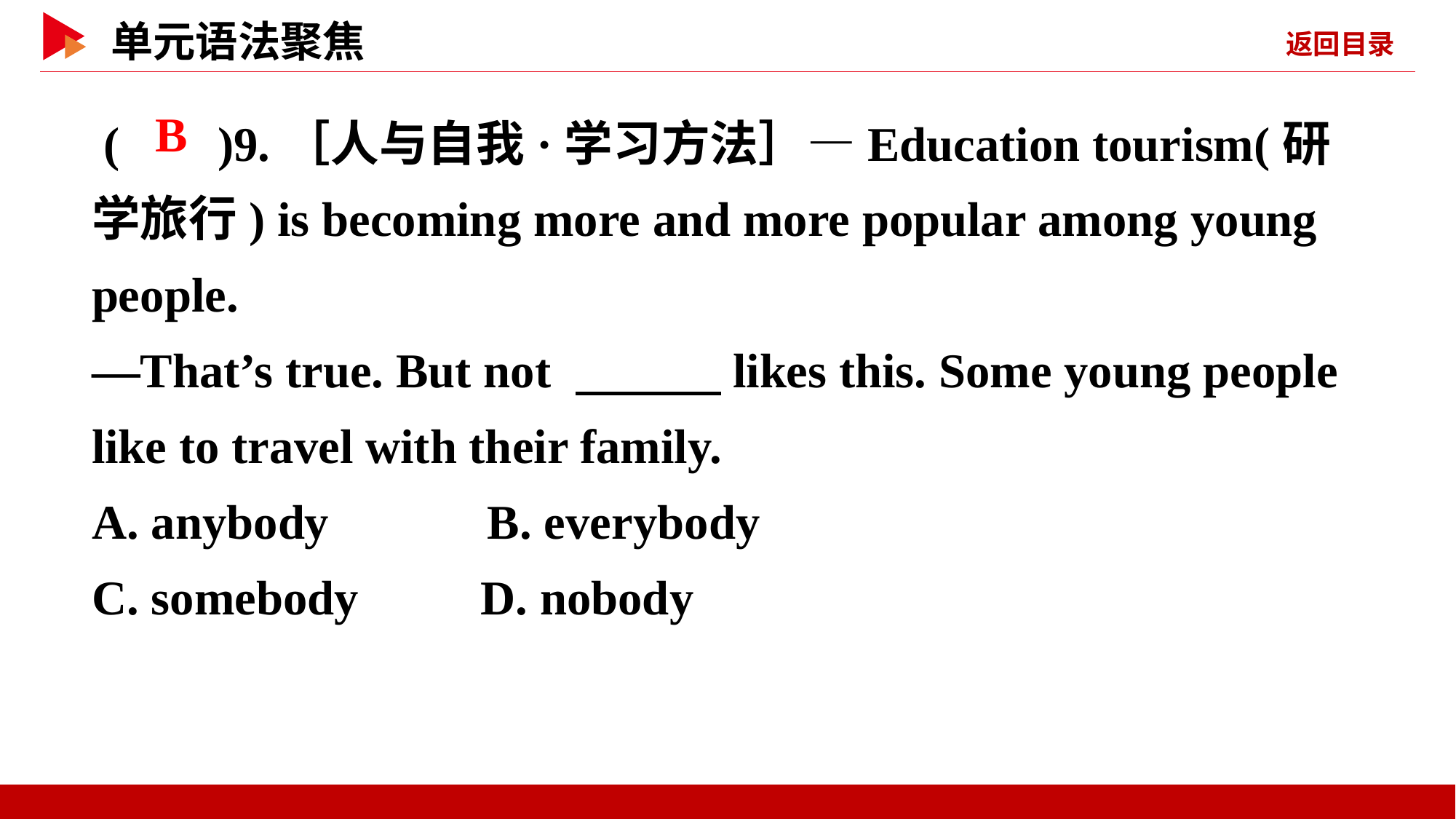

(        )9.［人与自我·学习方法］—Education tourism(研学旅行) is becoming more and more popular among young people.
—That’s true. But not 　　　likes this. Some young people like to travel with their family.
A. anybody             B. everybody
C. somebody          D. nobody
   B